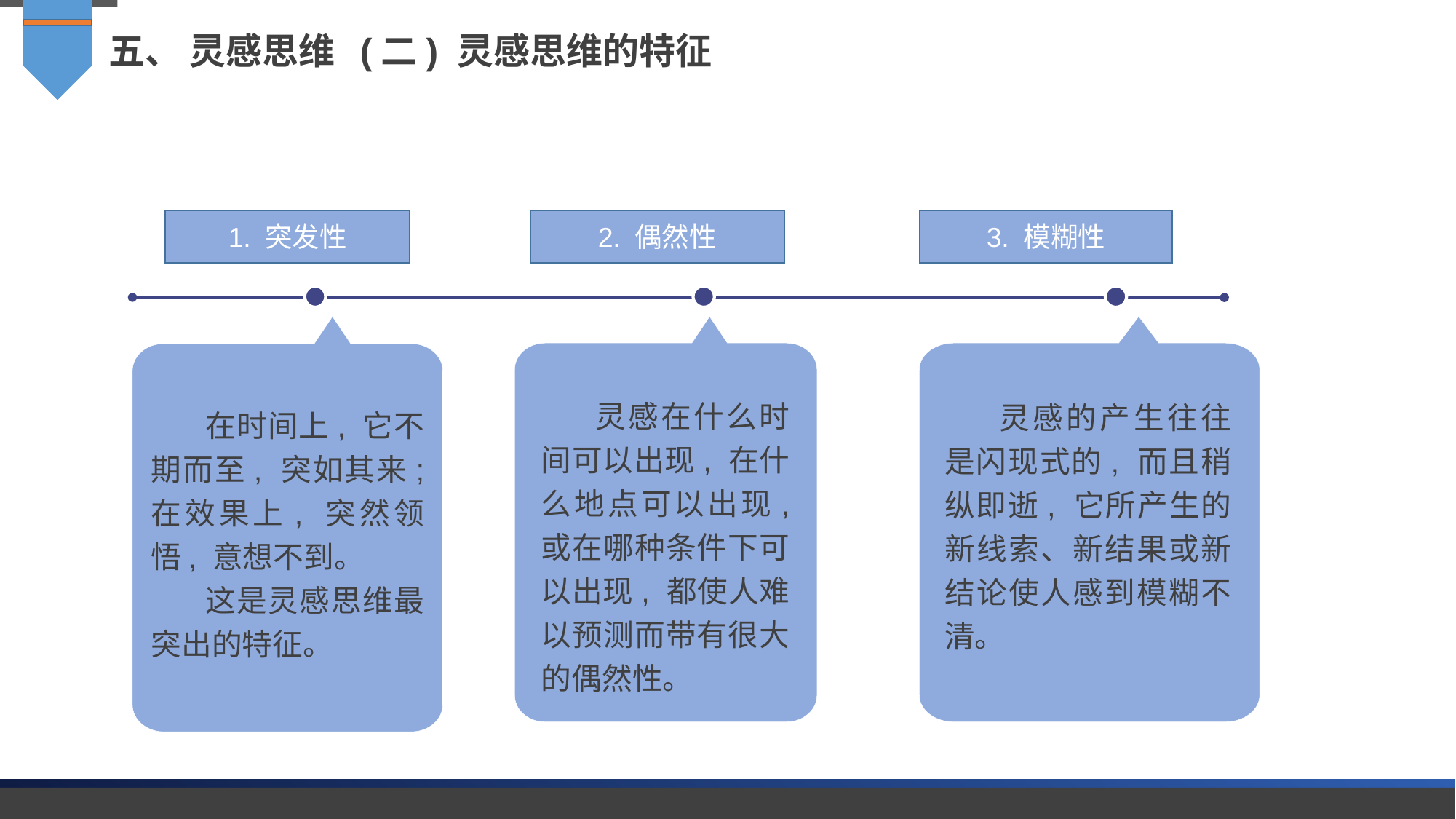

五、 灵感思维  (二) 灵感思维的特征
1. 突发性
2. 偶然性
3. 模糊性

灵感在什么时间可以出现, 在什么地点可以出现, 或在哪种条件下可以出现, 都使人难以预测而带有很大的偶然性。
灵感的产生往往是闪现式的, 而且稍纵即逝, 它所产生的新线索、新结果或新结论使人感到模糊不清。
在时间上, 它不期而至, 突如其来; 在效果上, 突然领悟, 意想不到。
这是灵感思维最突出的特征。